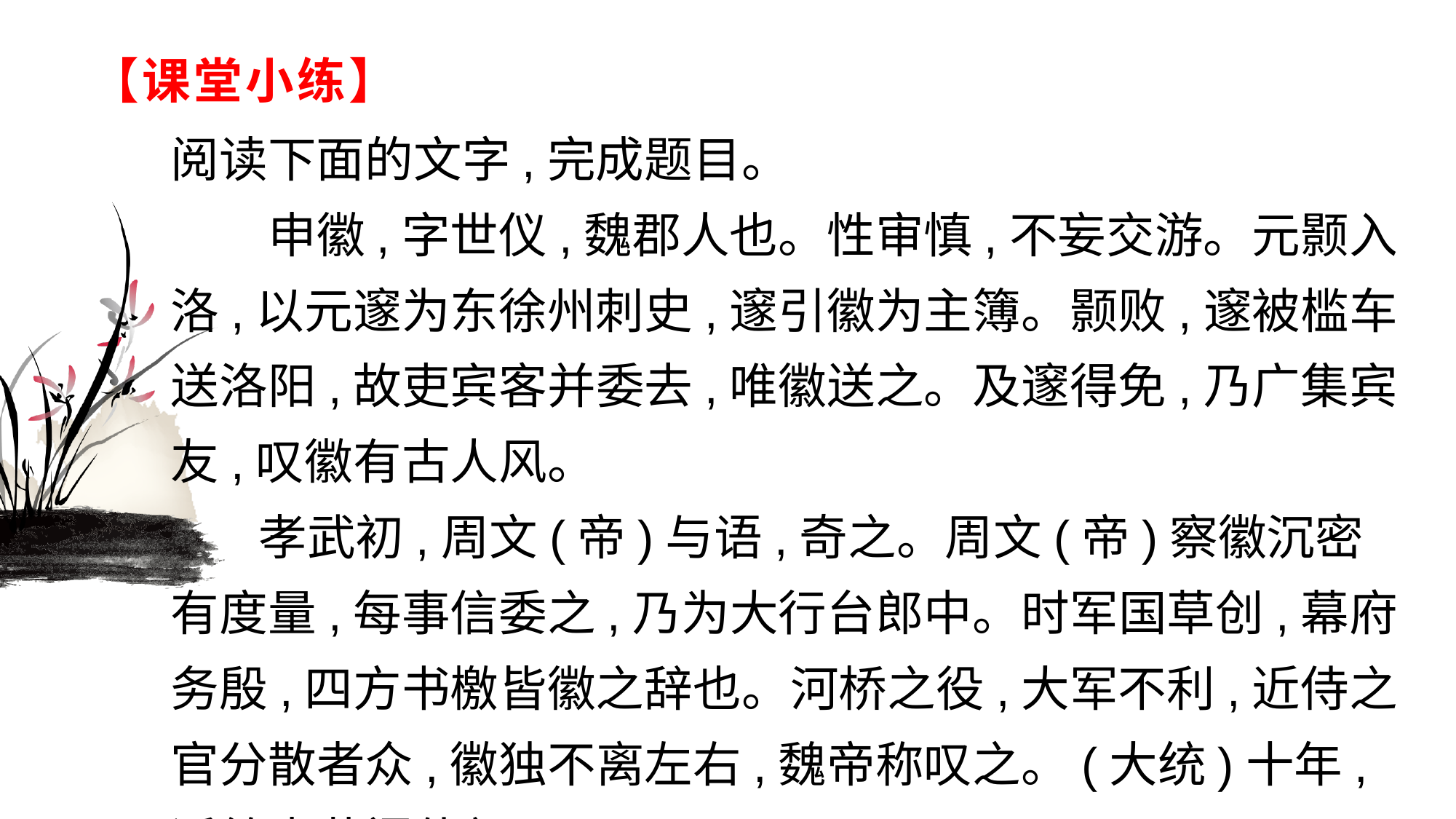

# 【课堂小练】
阅读下面的文字,完成题目。
　　申徽,字世仪,魏郡人也。性审慎,不妄交游。元颢入洛,以元邃为东徐州刺史,邃引徽为主簿。颢败,邃被槛车送洛阳,故吏宾客并委去,唯徽送之。及邃得免,乃广集宾友,叹徽有古人风。
       孝武初,周文(帝)与语,奇之。周文(帝)察徽沉密有度量,每事信委之,乃为大行台郎中。时军国草创,幕府务殷,四方书檄皆徽之辞也。河桥之役,大军不利,近侍之官分散者众,徽独不离左右,魏帝称叹之。(大统)十年,迁给事黄门侍郎。